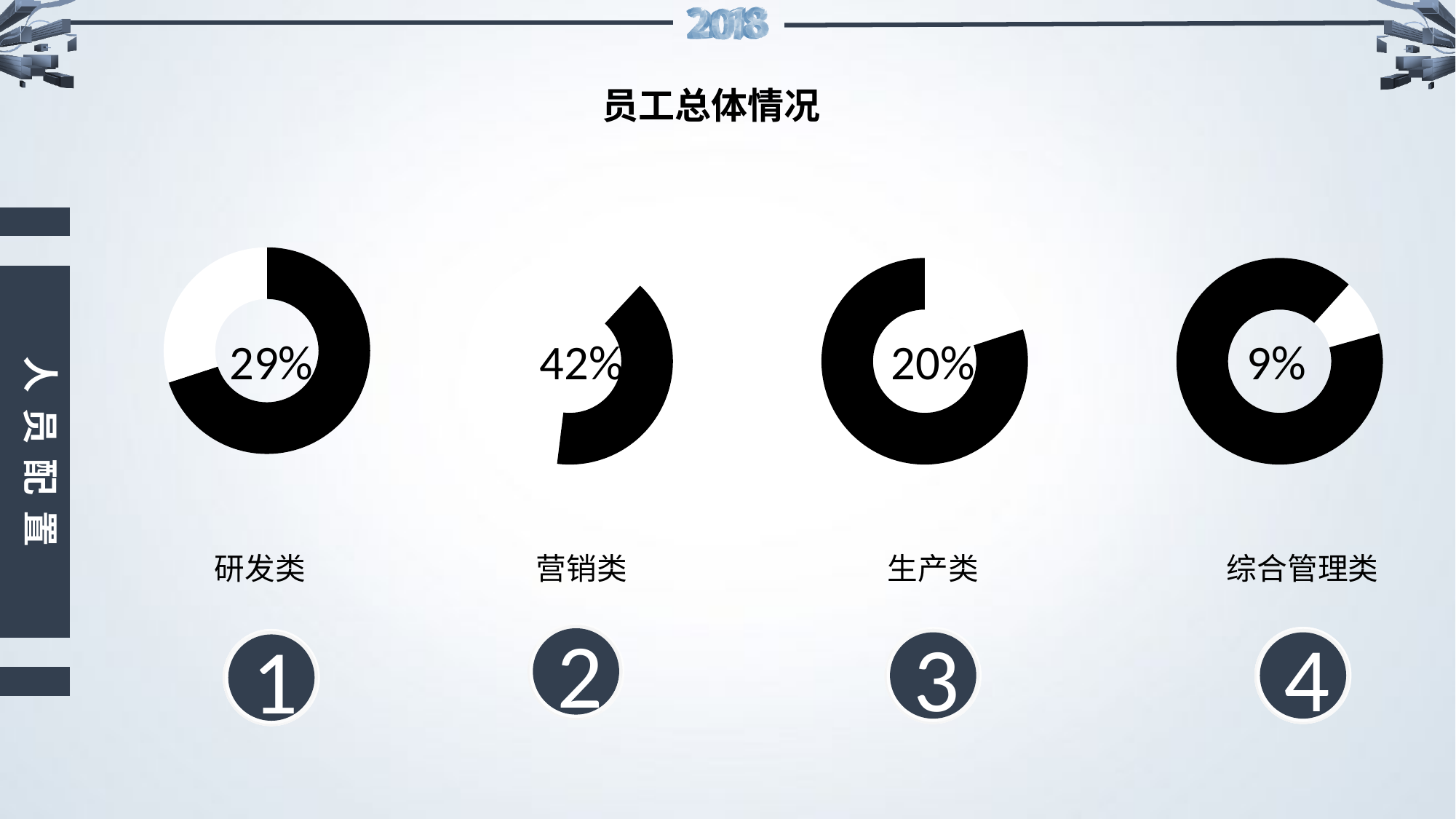

# 员工总体情况

人员配置

### Chart

| Category | 列1 |
|---|---|
| 第一季度 | 70.0 |
| 第二季度 | 30.0 |

### Chart

| Category | 列1 |
|---|---|
| 第一季度 | 60.0 |
| 第二季度 | 40.0 |

### Chart

| Category | 列1 |
|---|---|
| 第一季度 | 20.0 |
| 第二季度 | 80.0 |

### Chart

| Category | 列1 |
|---|---|
| 第一季度 | 0.09 |
| 第二季度 | 0.91 |
29%
9%
20%
42%
研发类
营销类
生产类
综合管理类

2

3

4

1